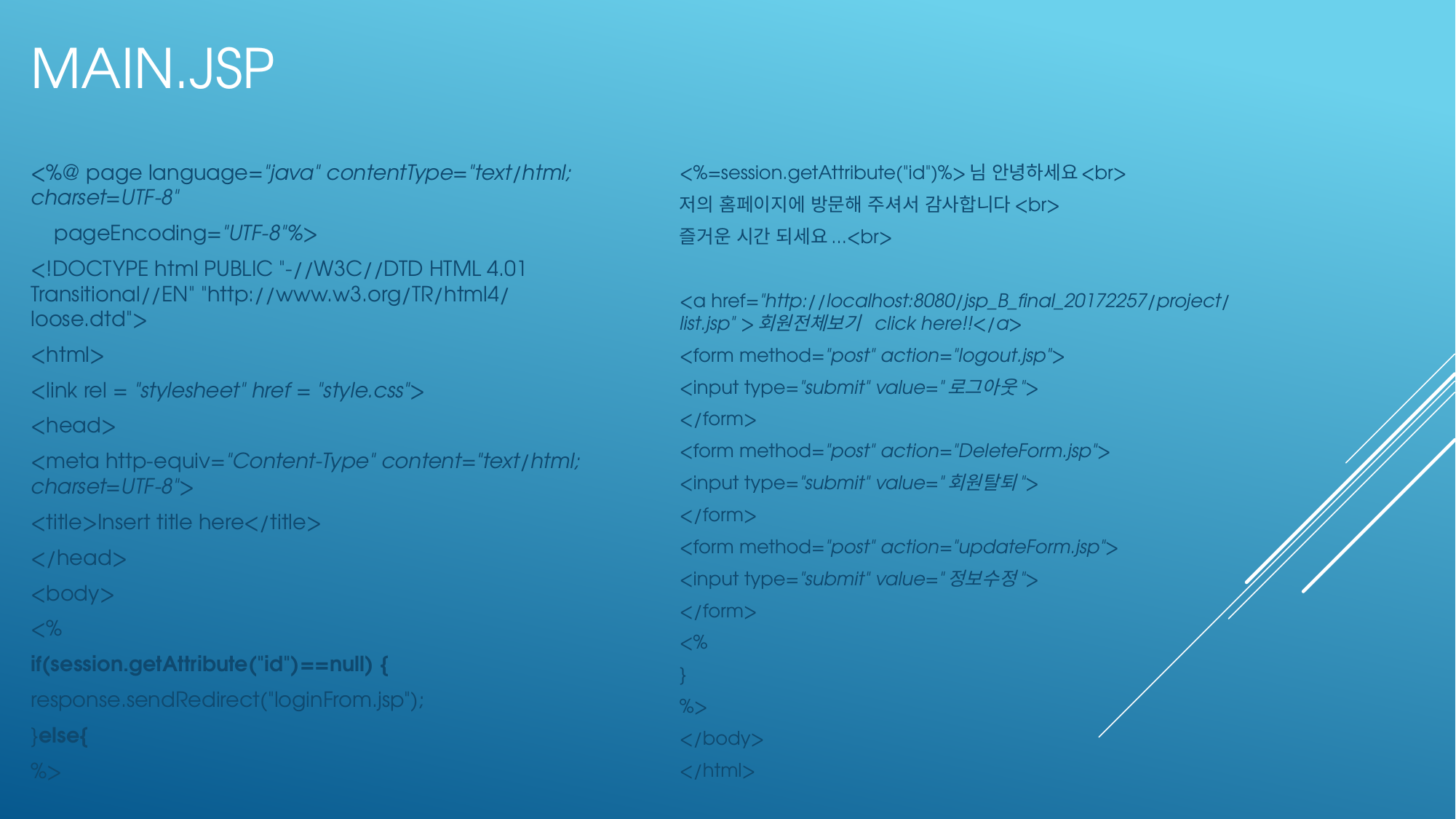

# Main.jsp
<%@ page language="java" contentType="text/html; charset=UTF-8"
    pageEncoding="UTF-8"%>
<!DOCTYPE html PUBLIC "-//W3C//DTD HTML 4.01 Transitional//EN" "http://www.w3.org/TR/html4/loose.dtd">
<html>
<link rel = "stylesheet" href = "style.css">
<head>
<meta http-equiv="Content-Type" content="text/html; charset=UTF-8">
<title>Insert title here</title>
</head>
<body>
<%
if(session.getAttribute("id")==null) {
response.sendRedirect("loginFrom.jsp");
}else{
%>
<%=session.getAttribute("id")%>님 안녕하세요<br>
저의 홈페이지에 방문해 주셔서 감사합니다<br>
즐거운 시간 되세요...<br>

<a href="http://localhost:8080/jsp_B_final_20172257/project/list.jsp" >회원전체보기  click here!!</a>
<form method="post" action="logout.jsp">
<input type="submit" value="로그아웃">
</form>
<form method="post" action="DeleteForm.jsp">
<input type="submit" value="회원탈퇴">
</form>
<form method="post" action="updateForm.jsp">
<input type="submit" value="정보수정">
</form>
<%
}
%>
</body>
</html>